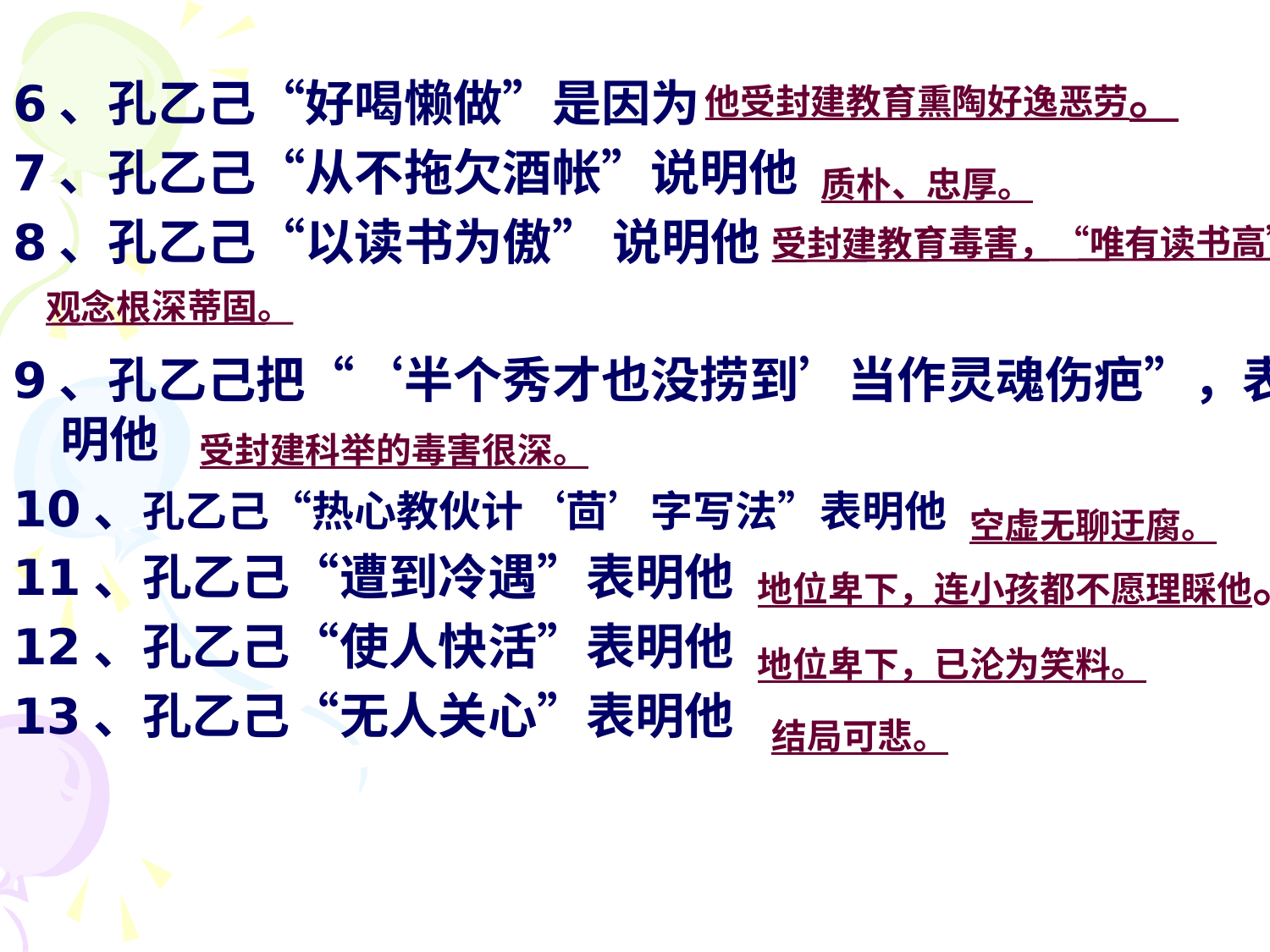

6、孔乙己“好喝懒做”是因为
7、孔乙己“从不拖欠酒帐”说明他
8、孔乙己“以读书为傲” 说明他

9、孔乙己把“‘半个秀才也没捞到’当作灵魂伤疤”，表明他
10、孔乙己“热心教伙计‘茴’字写法”表明他
11、孔乙己“遭到冷遇”表明他
12、孔乙己“使人快活”表明他
13、孔乙己“无人关心”表明他

 他受封建教育熏陶好逸恶劳。
质朴、忠厚。
受封建教育毒害，“唯有读书高”
观念根深蒂固。
受封建科举的毒害很深。
空虚无聊迂腐。
地位卑下，连小孩都不愿理睬他。
地位卑下，已沦为笑料。
结局可悲。